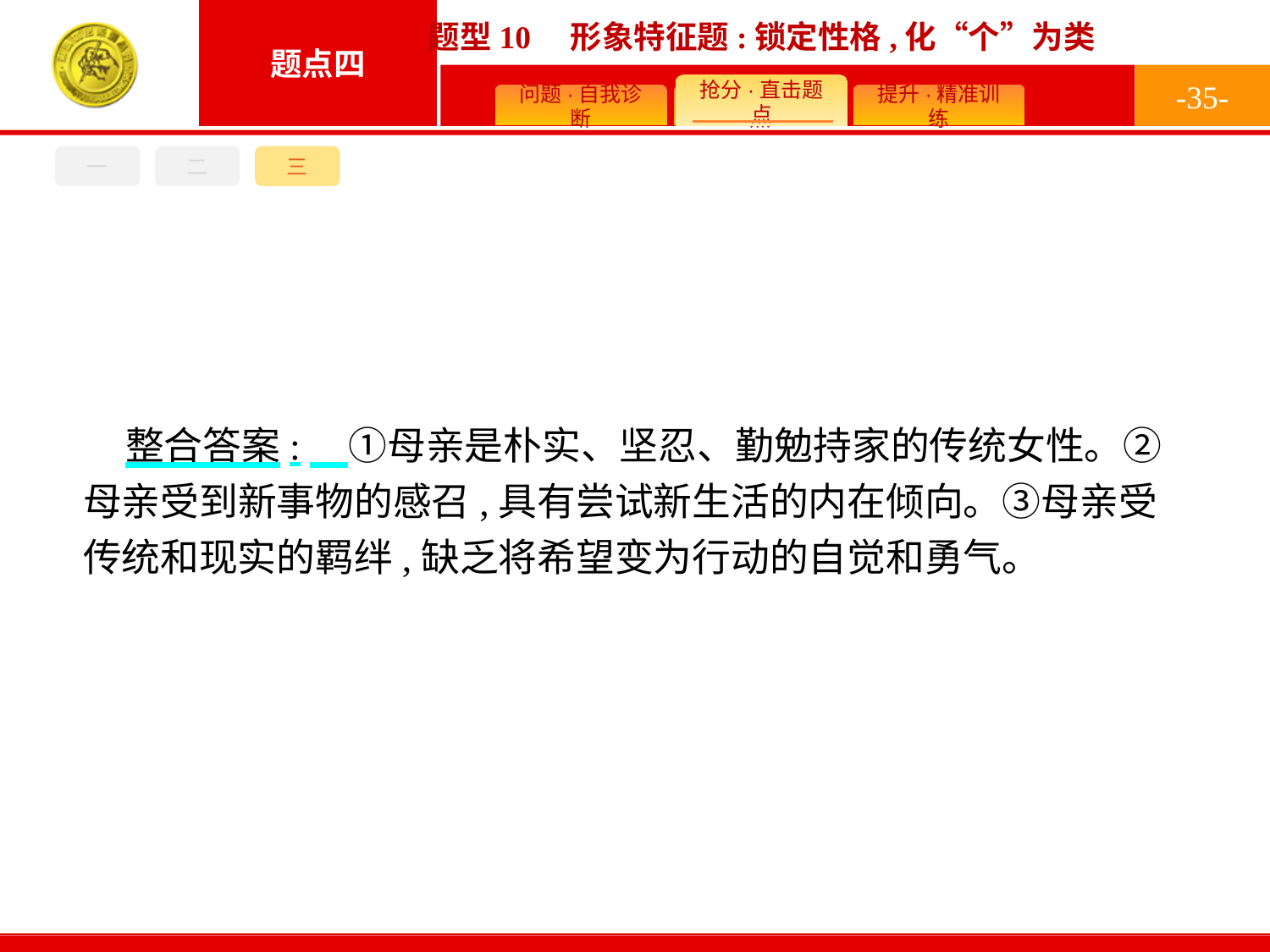

-35-
三
一
二
整合答案:　①母亲是朴实、坚忍、勤勉持家的传统女性。②母亲受到新事物的感召,具有尝试新生活的内在倾向。③母亲受传统和现实的羁绊,缺乏将希望变为行动的自觉和勇气。